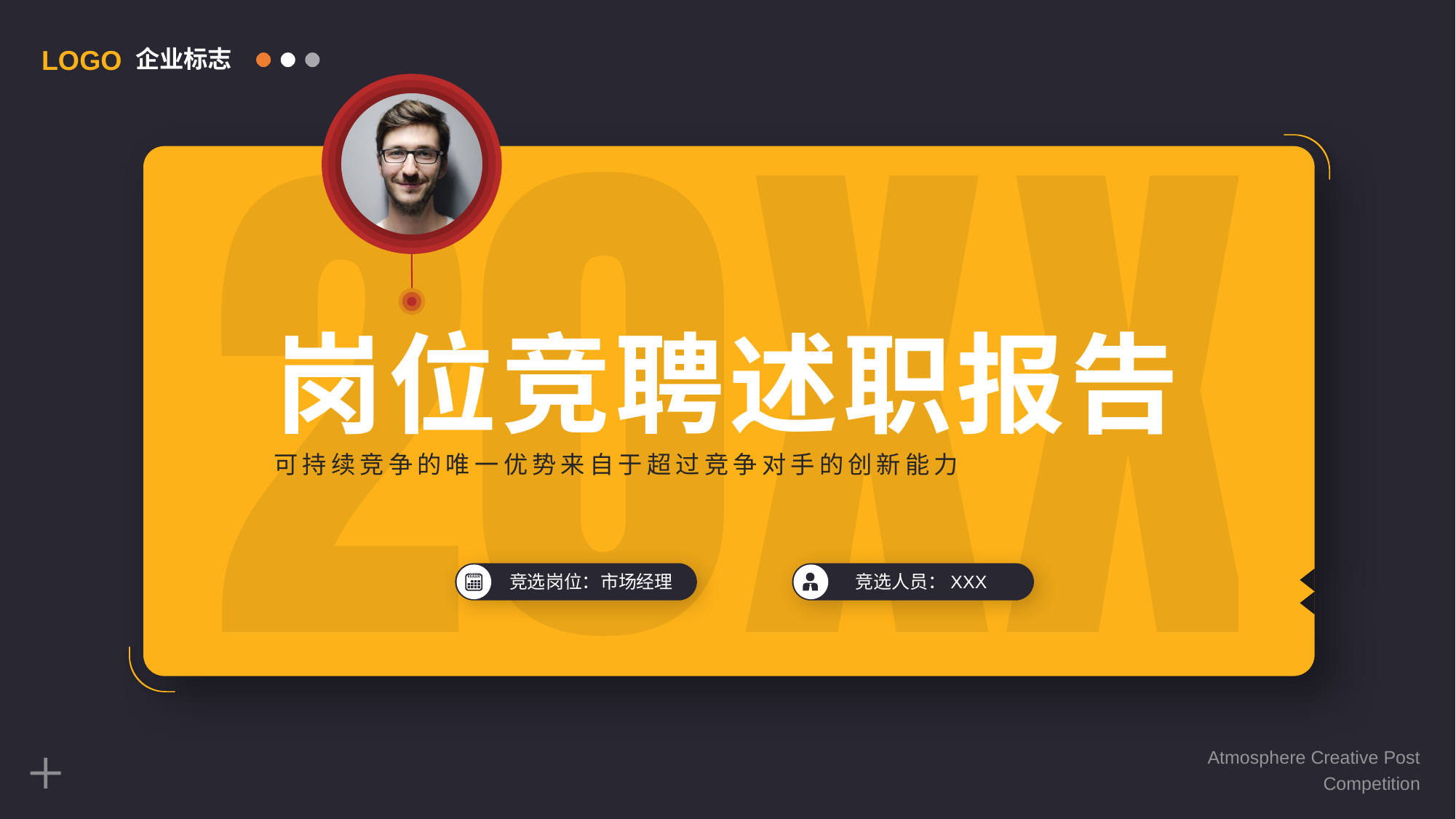

LOGO
企业标志

20XX

岗位竞聘述职报告
可持续竞争的唯一优势来自于超过竞争对手的创新能力

竞选岗位：市场经理

竞选人员：XXX

Atmosphere Creative Post Competition